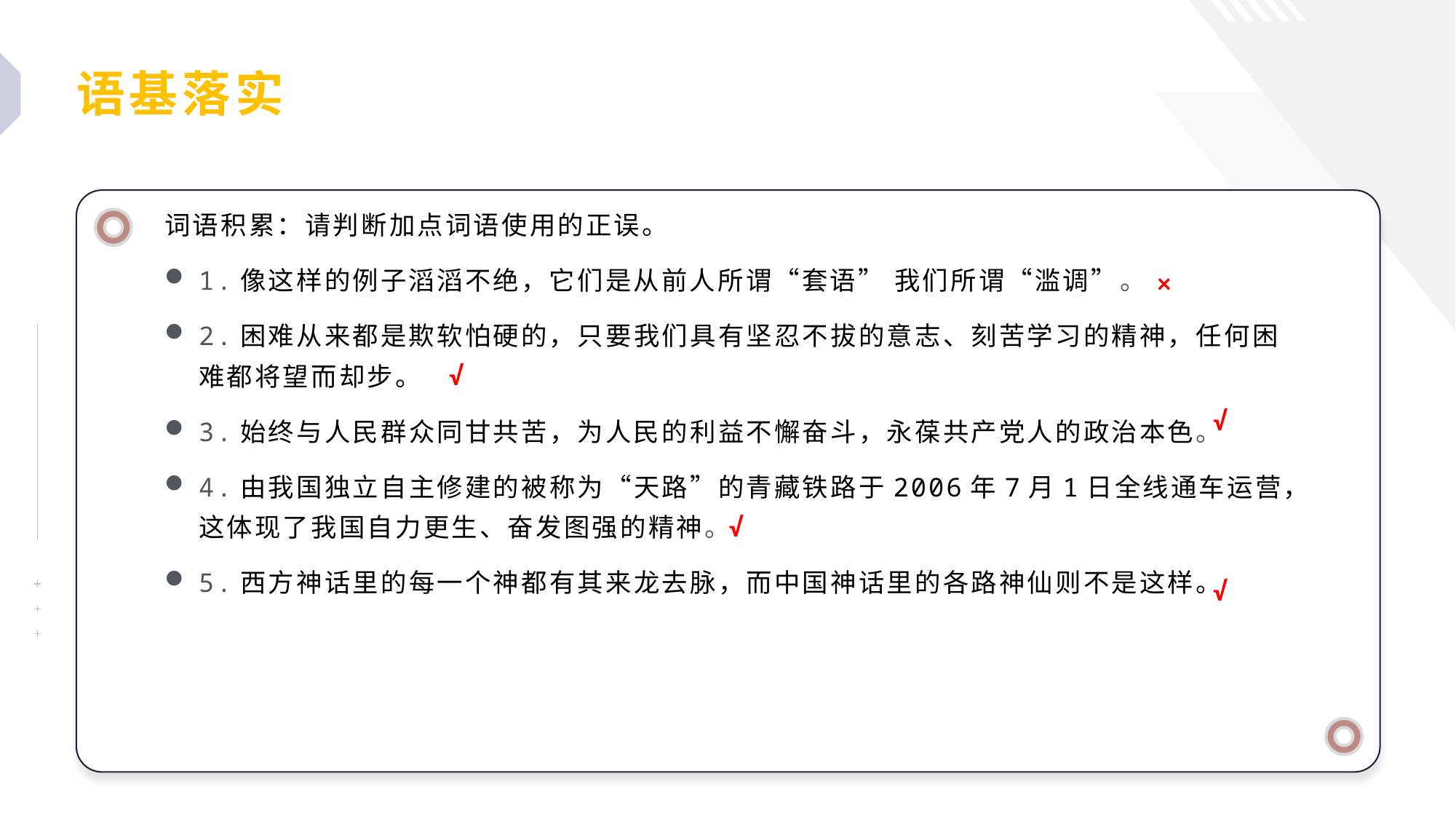

语基落实

词语积累：请判断加点词语使用的正误。
1.像这样的例子滔滔不绝，它们是从前人所谓“套语” 我们所谓“滥调”。
2.困难从来都是欺软怕硬的，只要我们具有坚忍不拔的意志、刻苦学习的精神，任何困难都将望而却步。
3.始终与人民群众同甘共苦，为人民的利益不懈奋斗，永葆共产党人的政治本色。
4.由我国独立自主修建的被称为“天路”的青藏铁路于2006年7月1日全线通车运营，这体现了我国自力更生、奋发图强的精神。
5.西方神话里的每一个神都有其来龙去脉，而中国神话里的各路神仙则不是这样。

×
√
√
√
√